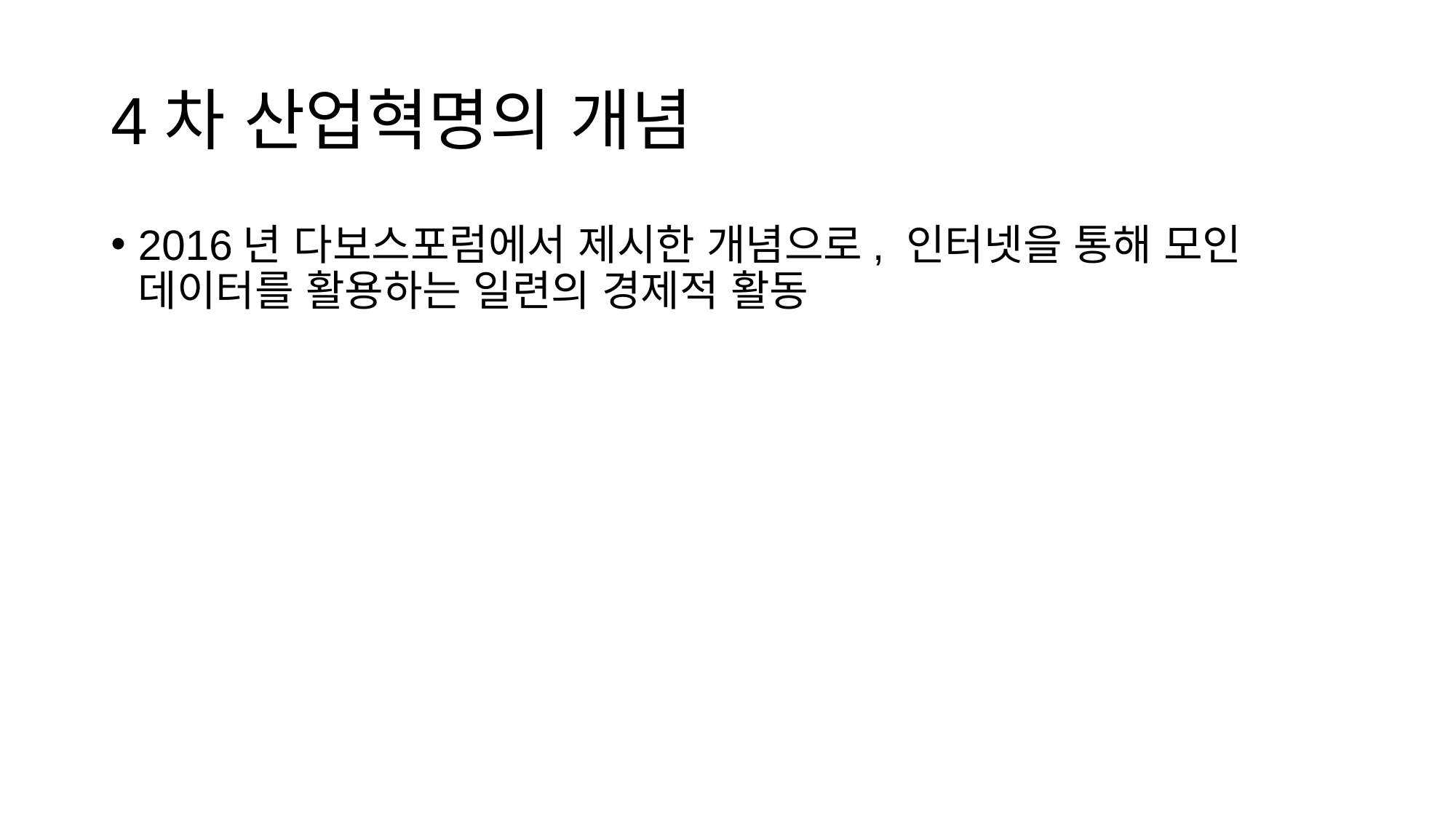

# 4차 산업혁명의 개념
2016년 다보스포럼에서 제시한 개념으로, 인터넷을 통해 모인 데이터를 활용하는 일련의 경제적 활동